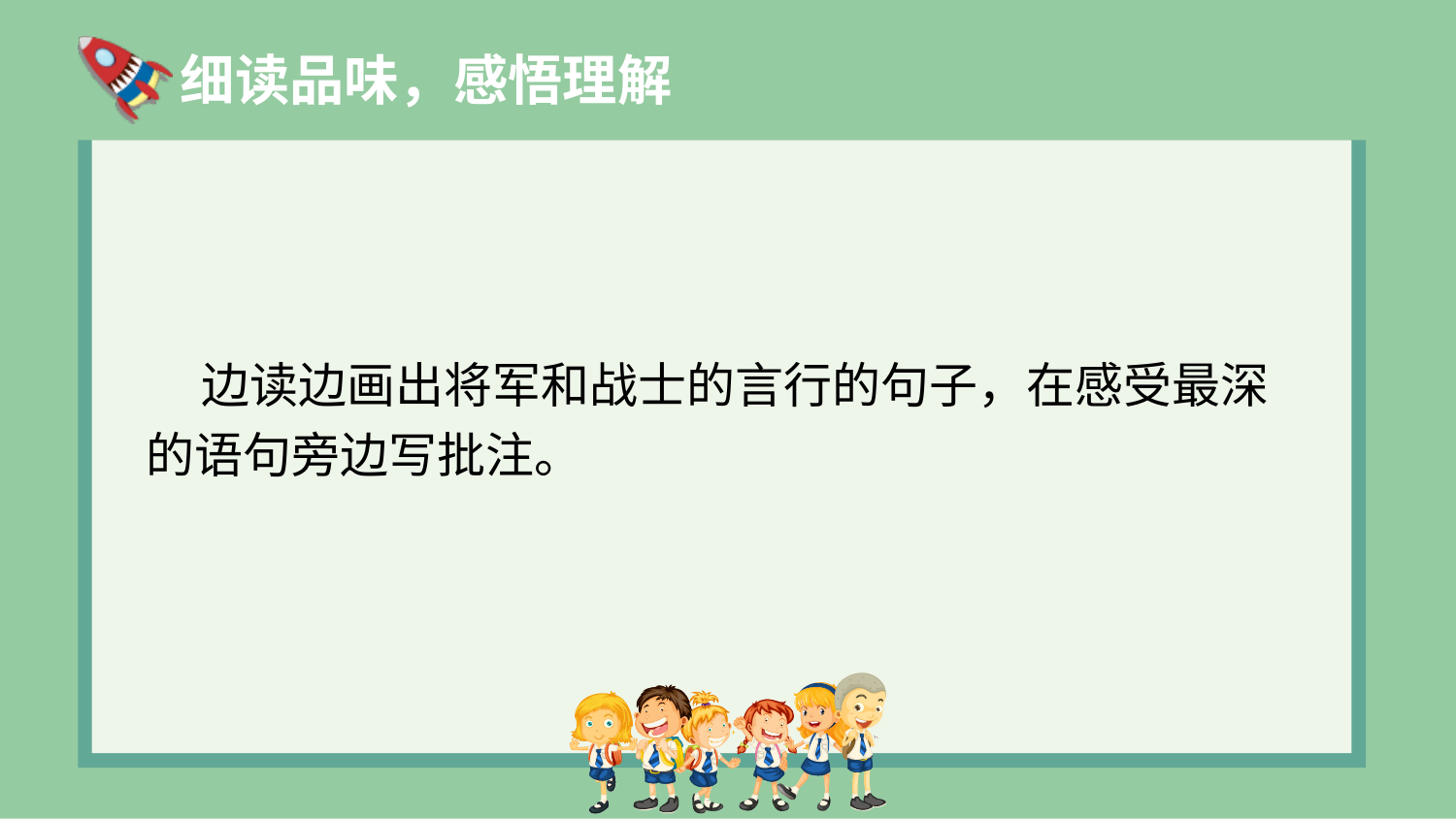

细读品味，感悟理解
    边读边画出将军和战士的言行的句子，在感受最深的语句旁边写批注。